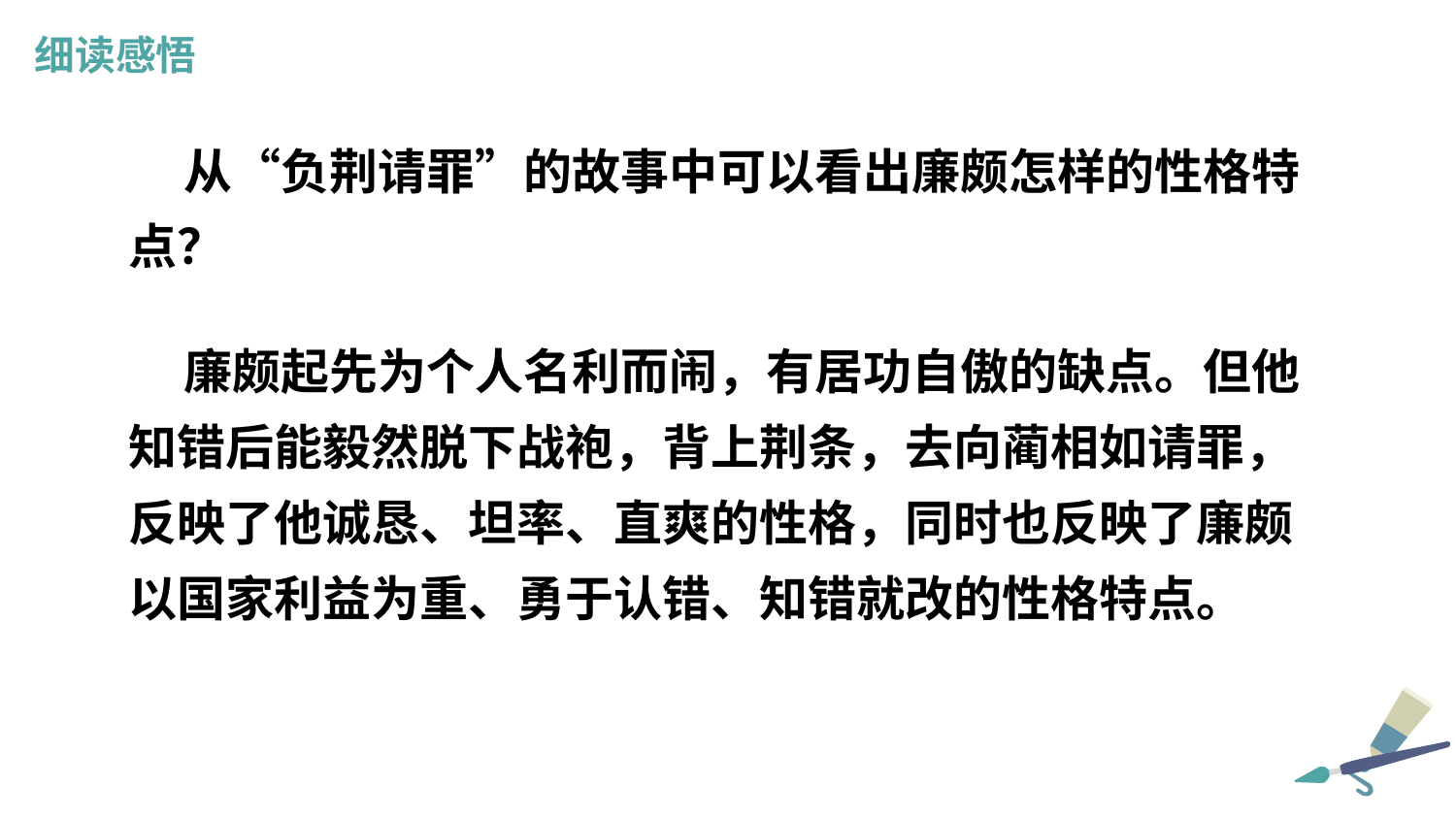

细读感悟
    从“负荆请罪”的故事中可以看出廉颇怎样的性格特点？
    廉颇起先为个人名利而闹，有居功自傲的缺点。但他知错后能毅然脱下战袍，背上荆条，去向蔺相如请罪，反映了他诚恳、坦率、直爽的性格，同时也反映了廉颇以国家利益为重、勇于认错、知错就改的性格特点。